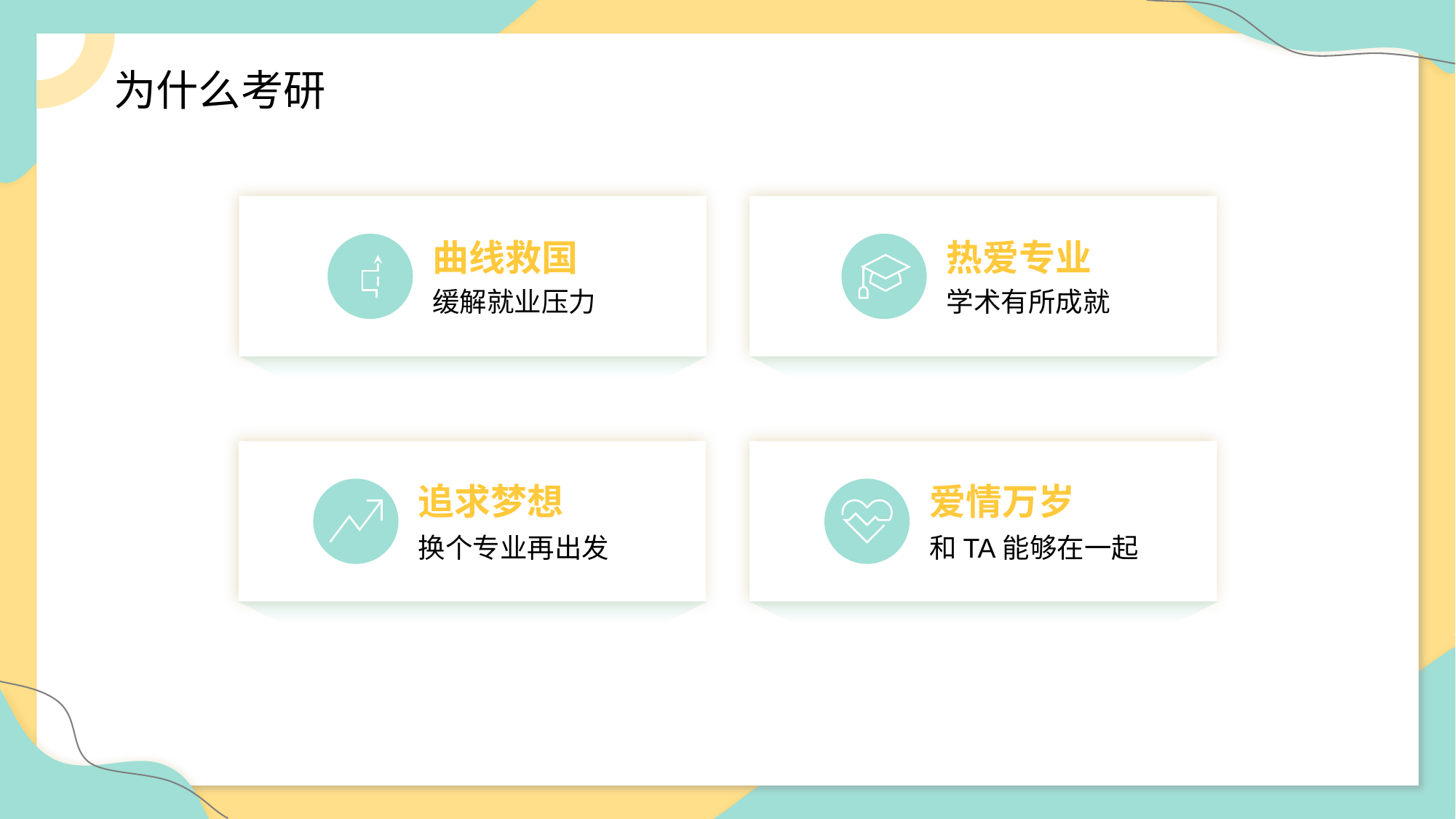

# 为什么考研
电商体量增速迅猛

曲线救国
缓解就业压力

电商体量增速迅猛

热爱专业
学术有所成就

电商体量增速迅猛

追求梦想
换个专业再出发

电商体量增速迅猛

爱情万岁
和TA能够在一起